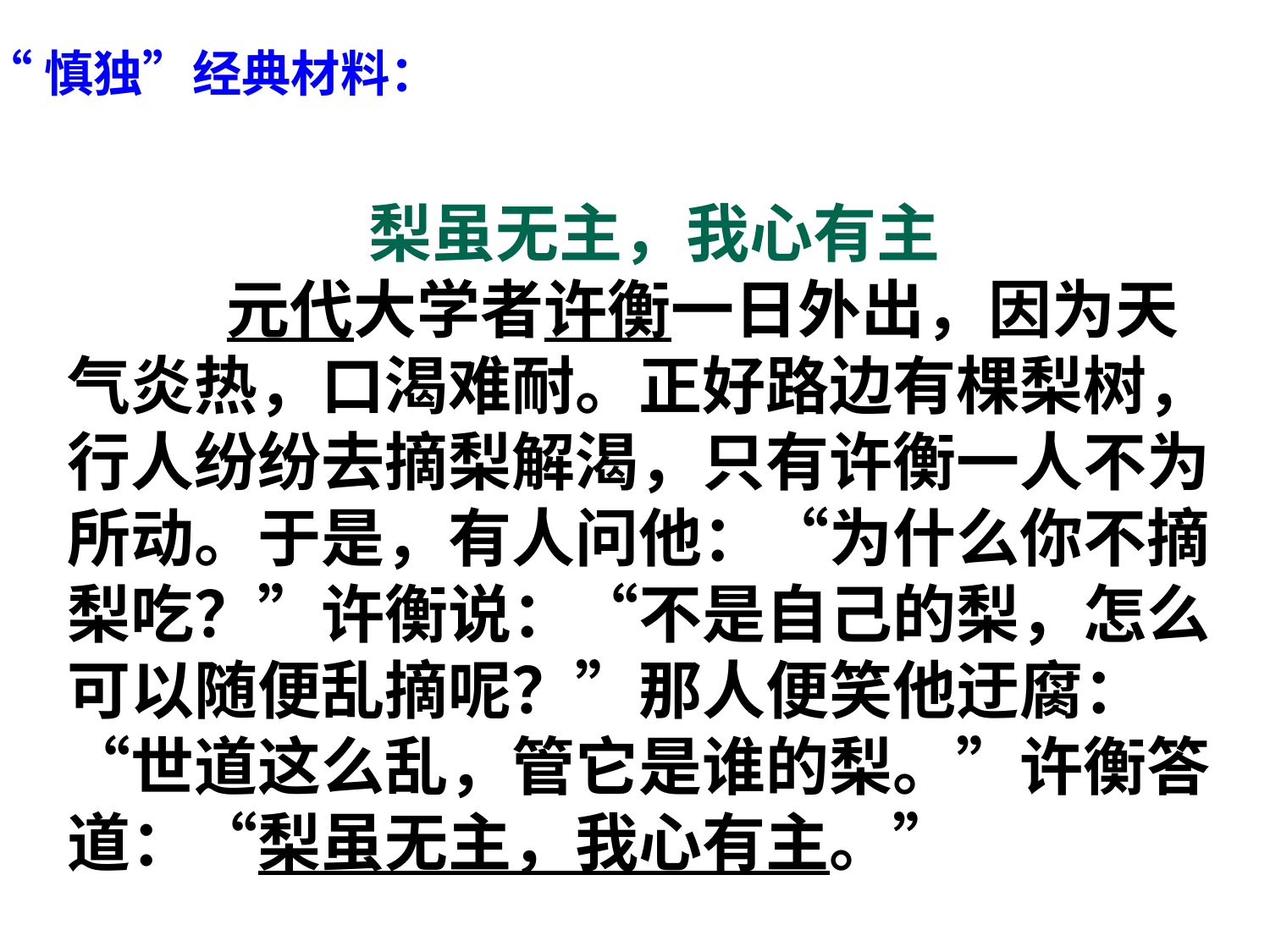

“慎独”经典材料：
 梨虽无主，我心有主
          元代大学者许衡一日外出，因为天气炎热，口渴难耐。正好路边有棵梨树，行人纷纷去摘梨解渴，只有许衡一人不为所动。于是，有人问他：“为什么你不摘梨吃？”许衡说：“不是自己的梨，怎么可以随便乱摘呢？”那人便笑他迂腐：“世道这么乱，管它是谁的梨。”许衡答道：“梨虽无主，我心有主。”